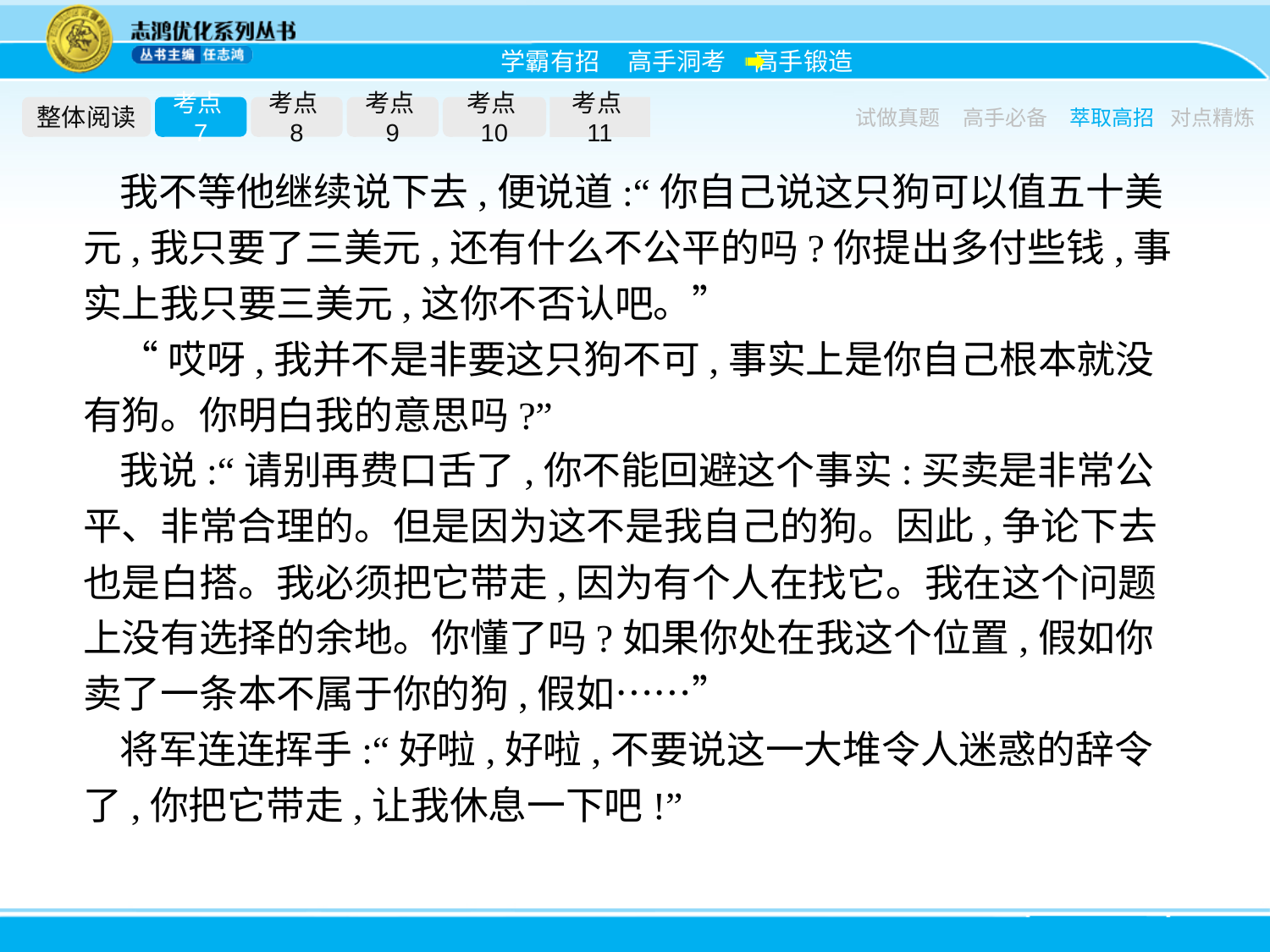

整体阅读
考点7
考点8
考点9
考点10
考点11
试做真题
高手必备
萃取高招
对点精炼
我不等他继续说下去,便说道:“你自己说这只狗可以值五十美元,我只要了三美元,还有什么不公平的吗?你提出多付些钱,事实上我只要三美元,这你不否认吧。”
“哎呀,我并不是非要这只狗不可,事实上是你自己根本就没有狗。你明白我的意思吗?”
我说:“请别再费口舌了,你不能回避这个事实:买卖是非常公平、非常合理的。但是因为这不是我自己的狗。因此,争论下去也是白搭。我必须把它带走,因为有个人在找它。我在这个问题上没有选择的余地。你懂了吗?如果你处在我这个位置,假如你卖了一条本不属于你的狗,假如……”
将军连连挥手:“好啦,好啦,不要说这一大堆令人迷惑的辞令了,你把它带走,让我休息一下吧!”